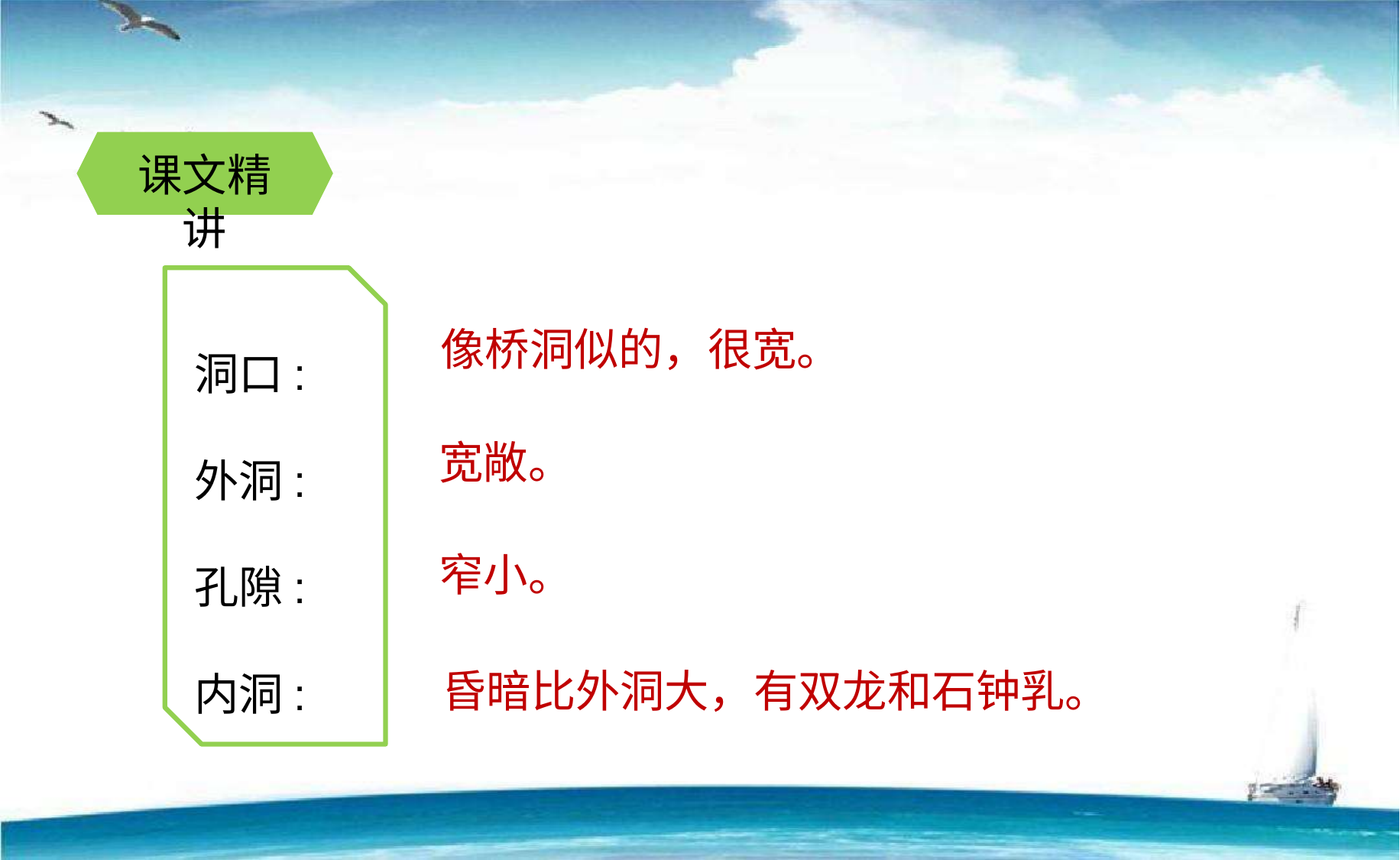

课文精讲
洞口:
外洞:
孔隙:
内洞:
像桥洞似的，很宽。
宽敞。
窄小。
昏暗比外洞大，有双龙和石钟乳。